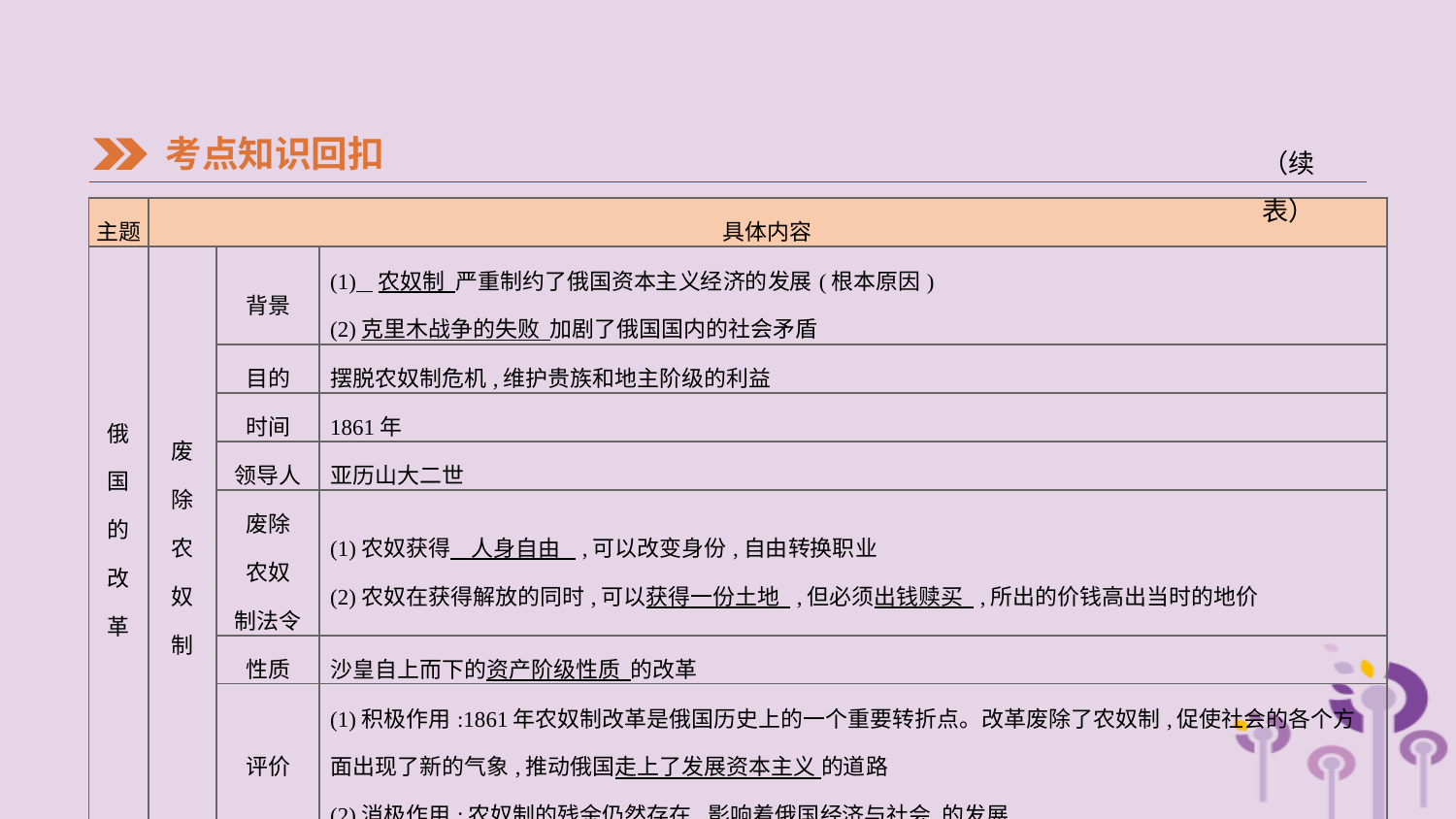

考点知识回扣

（续表）
| 主题 | 具体内容 |  |  |
| --- | --- | --- | --- |
| 俄 国 的 改 革 | 废 除 农 奴 制 | 背景 | (1) 农奴制 严重制约了俄国资本主义经济的发展(根本原因) (2)克里木战争的失败 加剧了俄国国内的社会矛盾 |
|  |  | 目的 | 摆脱农奴制危机,维护贵族和地主阶级的利益 |
|  |  | 时间 | 1861年 |
|  |  | 领导人 | 亚历山大二世 |
|  |  | 废除 农奴 制法令 | (1)农奴获得 人身自由 ,可以改变身份,自由转换职业 (2)农奴在获得解放的同时,可以获得一份土地 ,但必须出钱赎买 ,所出的价钱高出当时的地价 |
|  |  | 性质 | 沙皇自上而下的资产阶级性质 的改革 |
|  |  | 评价 | (1)积极作用:1861年农奴制改革是俄国历史上的一个重要转折点。改革废除了农奴制,促使社会的各个方面出现了新的气象,推动俄国走上了发展资本主义 的道路 (2)消极作用:农奴制的残余仍然存在,影响着俄国经济与社会 的发展 |